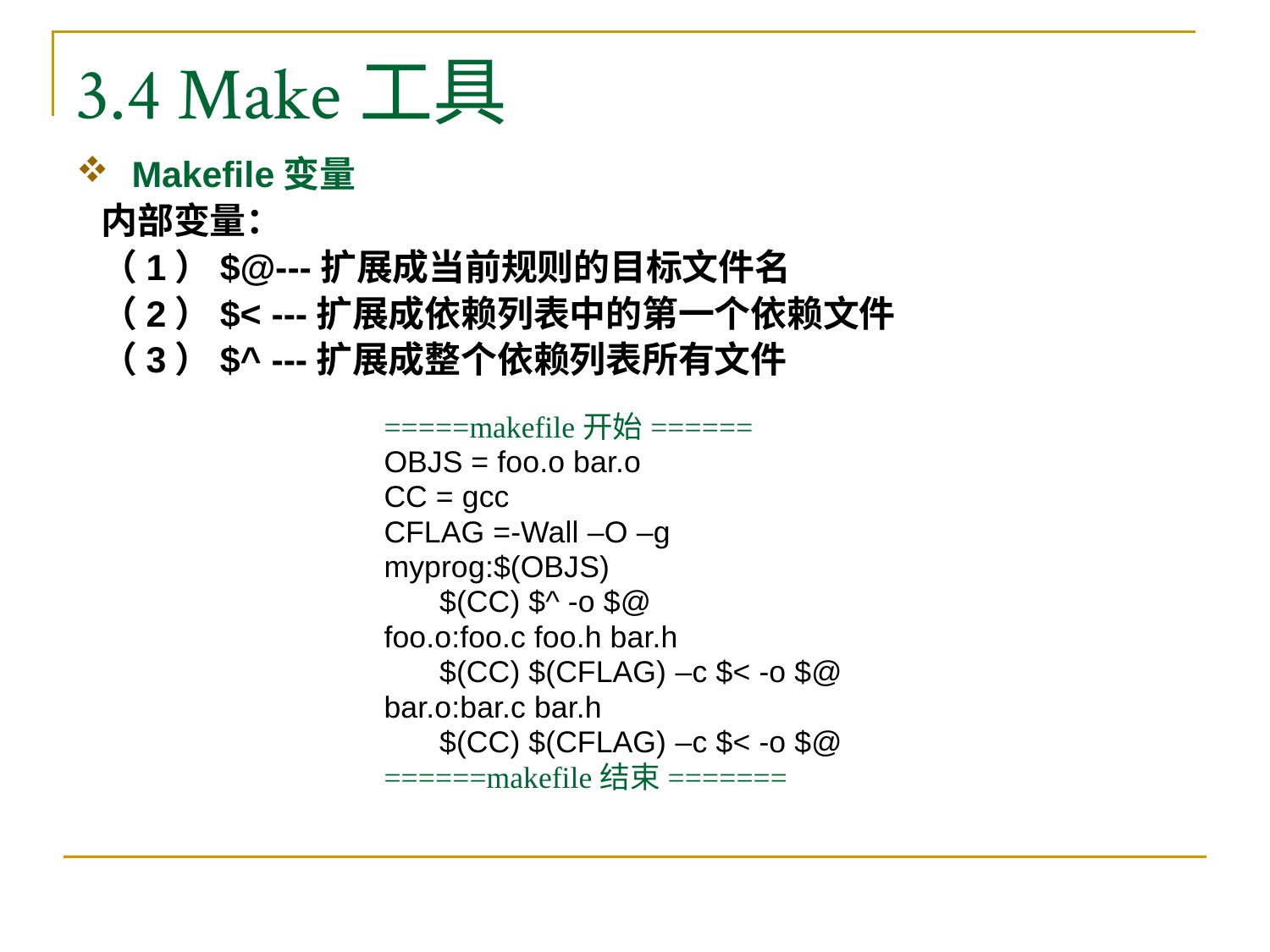

# 3.4 Make工具
Makefile变量
  内部变量：
  （1）$@---扩展成当前规则的目标文件名
  （2）$< ---扩展成依赖列表中的第一个依赖文件
  （3）$^ ---扩展成整个依赖列表所有文件

=====makefile开始======
OBJS = foo.o bar.o
CC = gcc
CFLAG =-Wall –O –g
myprog:$(OBJS)
	$(CC) $^ -o $@
foo.o:foo.c foo.h bar.h
	$(CC) $(CFLAG) –c $< -o $@
bar.o:bar.c bar.h
	$(CC) $(CFLAG) –c $< -o $@
======makefile结束=======